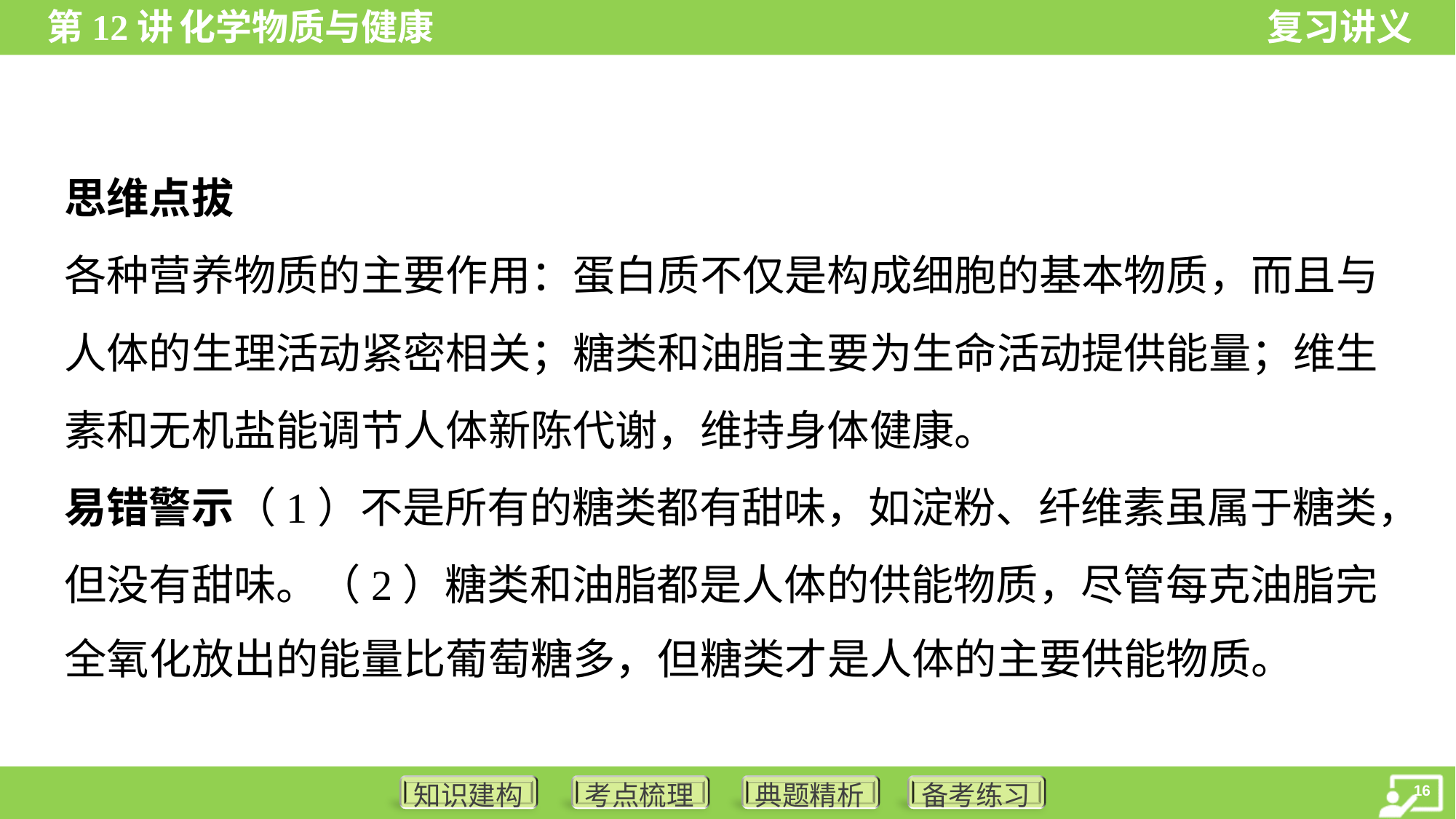

思维点拔
各种营养物质的主要作用：蛋白质不仅是构成细胞的基本物质，而且与
人体的生理活动紧密相关；糖类和油脂主要为生命活动提供能量；维生
素和无机盐能调节人体新陈代谢，维持身体健康。
易错警示（1）不是所有的糖类都有甜味，如淀粉、纤维素虽属于糖类，
但没有甜味。（2）糖类和油脂都是人体的供能物质，尽管每克油脂完
全氧化放出的能量比葡萄糖多，但糖类才是人体的主要供能物质。